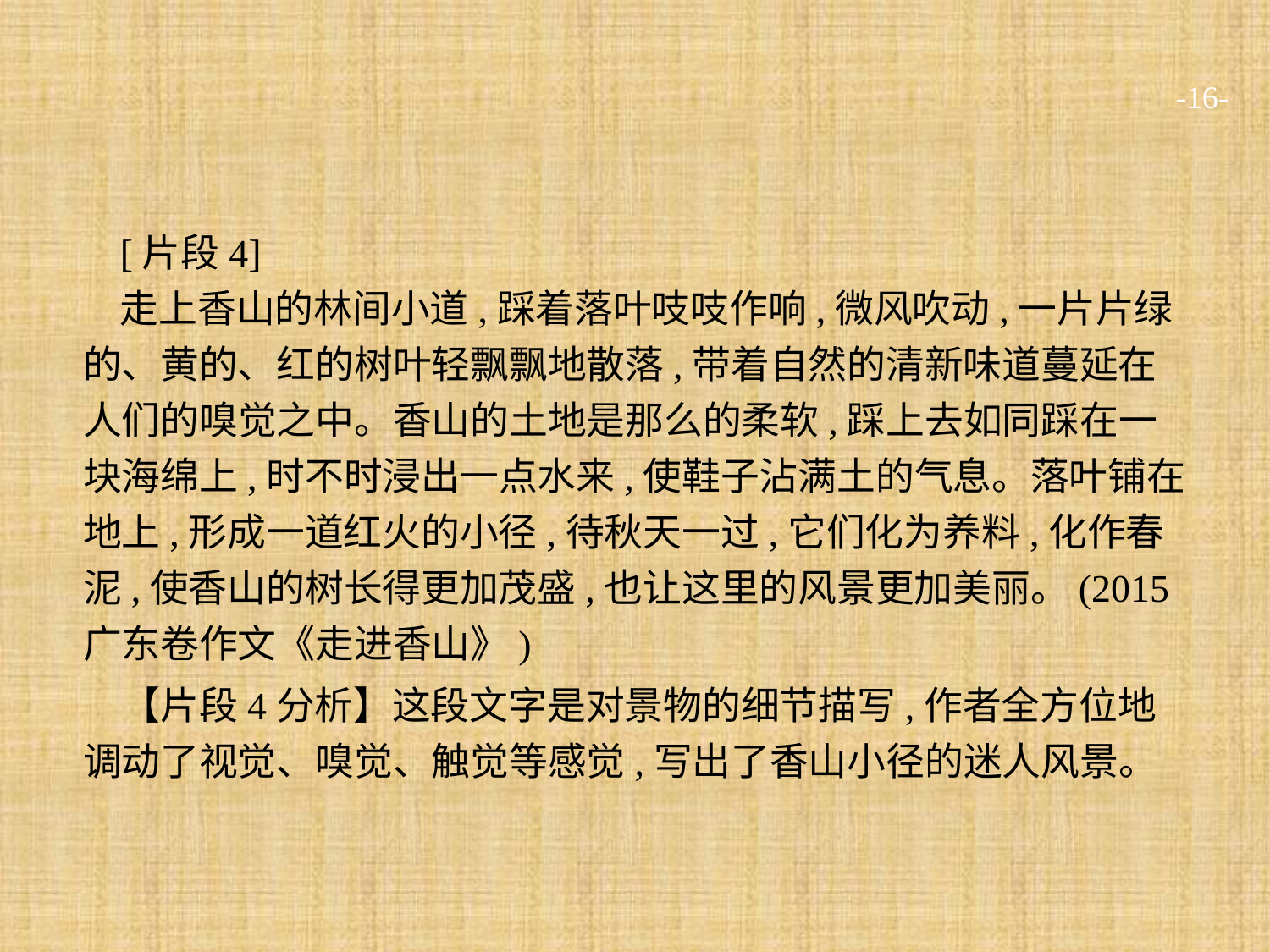

-16-
[片段4]
走上香山的林间小道,踩着落叶吱吱作响,微风吹动,一片片绿的、黄的、红的树叶轻飘飘地散落,带着自然的清新味道蔓延在人们的嗅觉之中。香山的土地是那么的柔软,踩上去如同踩在一块海绵上,时不时浸出一点水来,使鞋子沾满土的气息。落叶铺在地上,形成一道红火的小径,待秋天一过,它们化为养料,化作春泥,使香山的树长得更加茂盛,也让这里的风景更加美丽。(2015广东卷作文《走进香山》)
【片段4分析】这段文字是对景物的细节描写,作者全方位地调动了视觉、嗅觉、触觉等感觉,写出了香山小径的迷人风景。